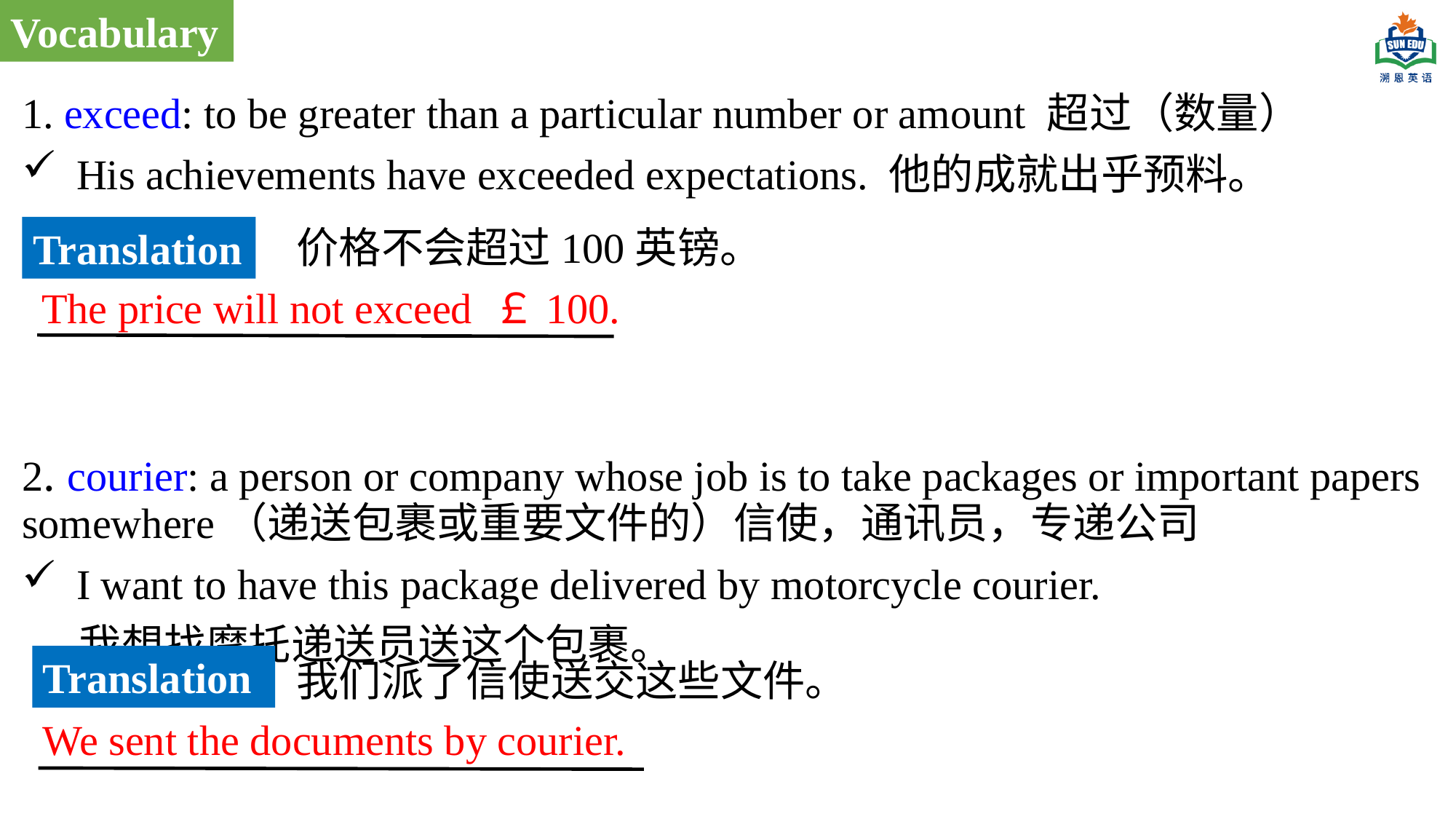

Vocabulary
1. exceed: to be greater than a particular number or amount 超过（数量）
His achievements have exceeded expectations. 他的成就出乎预料。

2. courier: a person or company whose job is to take packages or important papers somewhere（递送包裹或重要文件的）信使，通讯员，专递公司
I want to have this package delivered by motorcycle courier.
     我想找摩托递送员送这个包裹。
价格不会超过100英镑。
Translation
The price will not exceed ￡100.
Translation
我们派了信使送交这些文件。
We sent the documents by courier.